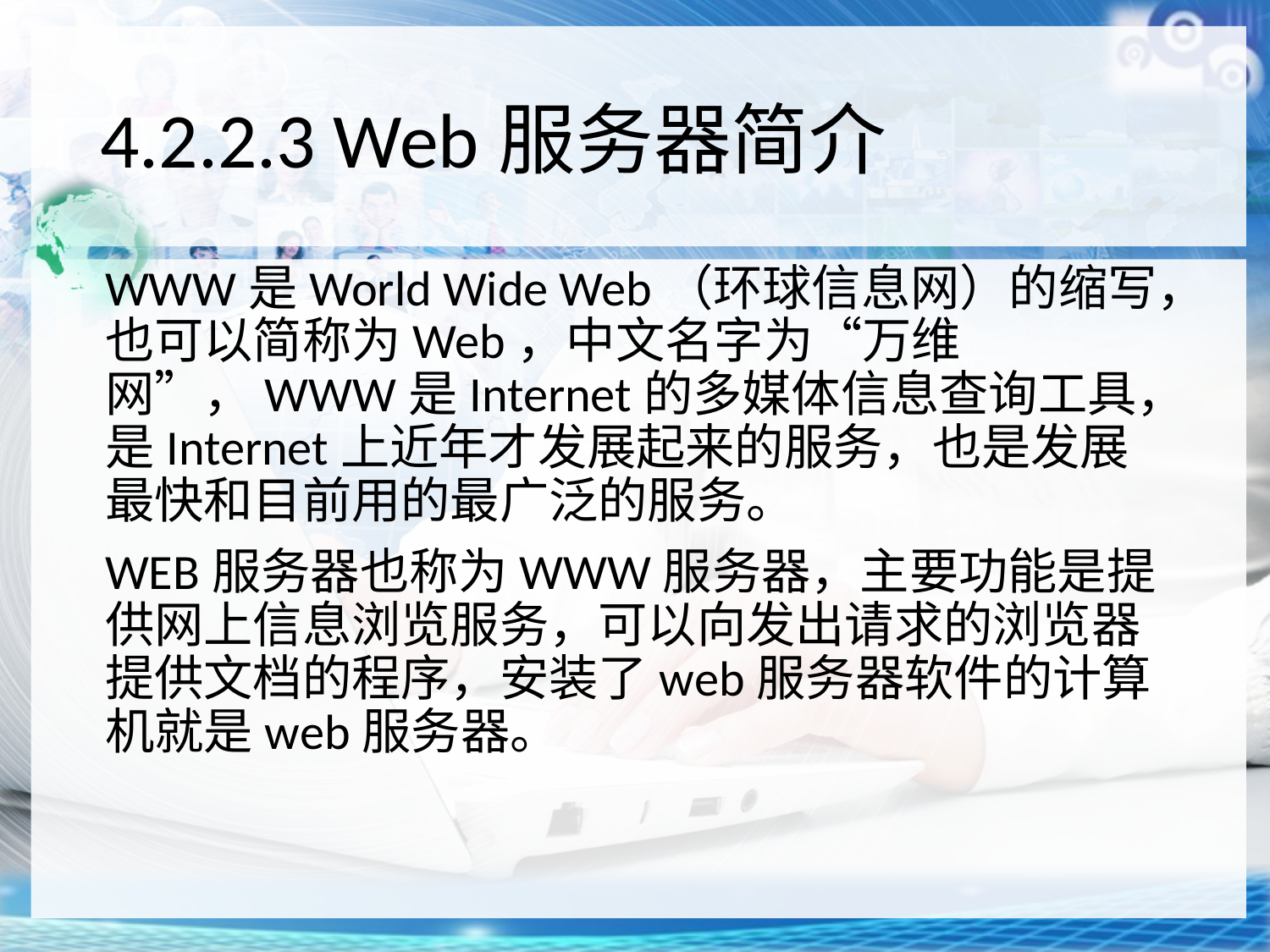

# 4.2.2.3 Web服务器简介
WWW是World Wide Web（环球信息网）的缩写，也可以简称为Web，中文名字为“万维网”，WWW是Internet的多媒体信息查询工具，是Internet上近年才发展起来的服务，也是发展最快和目前用的最广泛的服务。
WEB服务器也称为WWW服务器，主要功能是提供网上信息浏览服务，可以向发出请求的浏览器提供文档的程序，安装了web服务器软件的计算机就是web服务器。